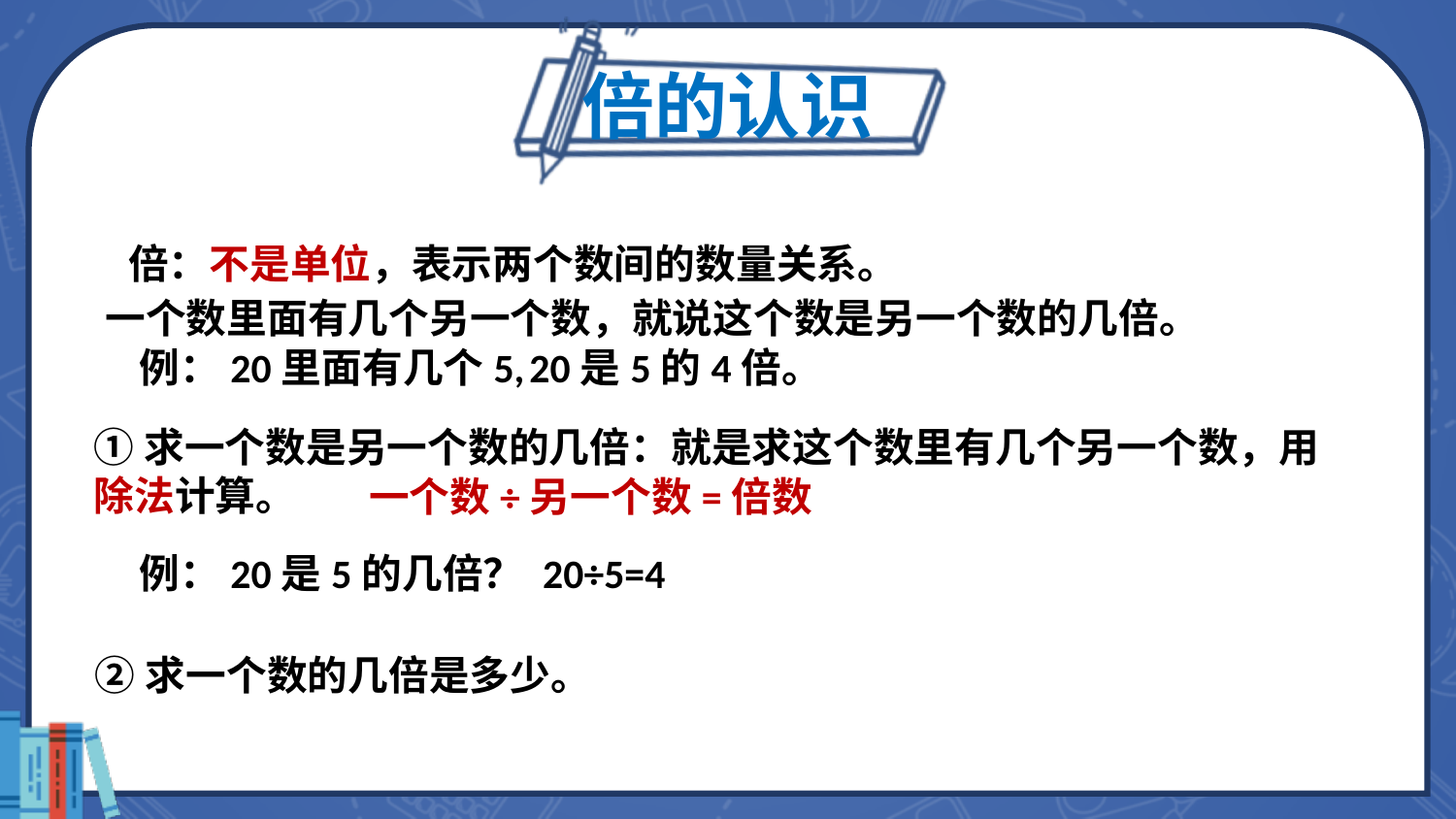

倍的认识
倍：不是单位，表示两个数间的数量关系。
一个数里面有几个另一个数，就说这个数是另一个数的几倍。
例：20里面有几个5,
20是5的4倍。
①求一个数是另一个数的几倍：就是求这个数里有几个另一个数，用除法计算。
一个数÷另一个数=倍数
例：20是5的几倍？ 20÷5=4
②求一个数的几倍是多少。